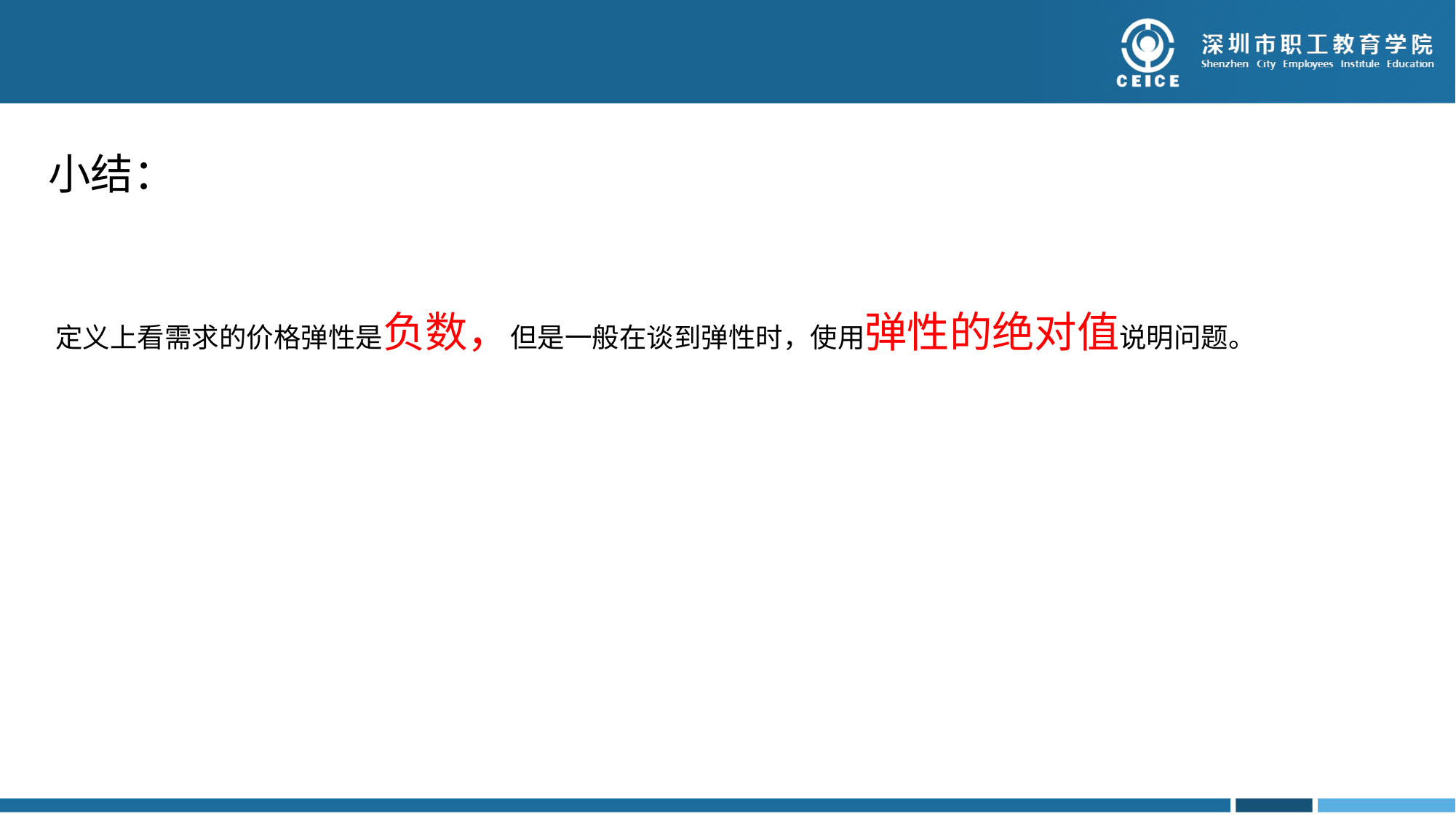

小结：
定义上看需求的价格弹性是负数，但是一般在谈到弹性时，使用弹性的绝对值说明问题。